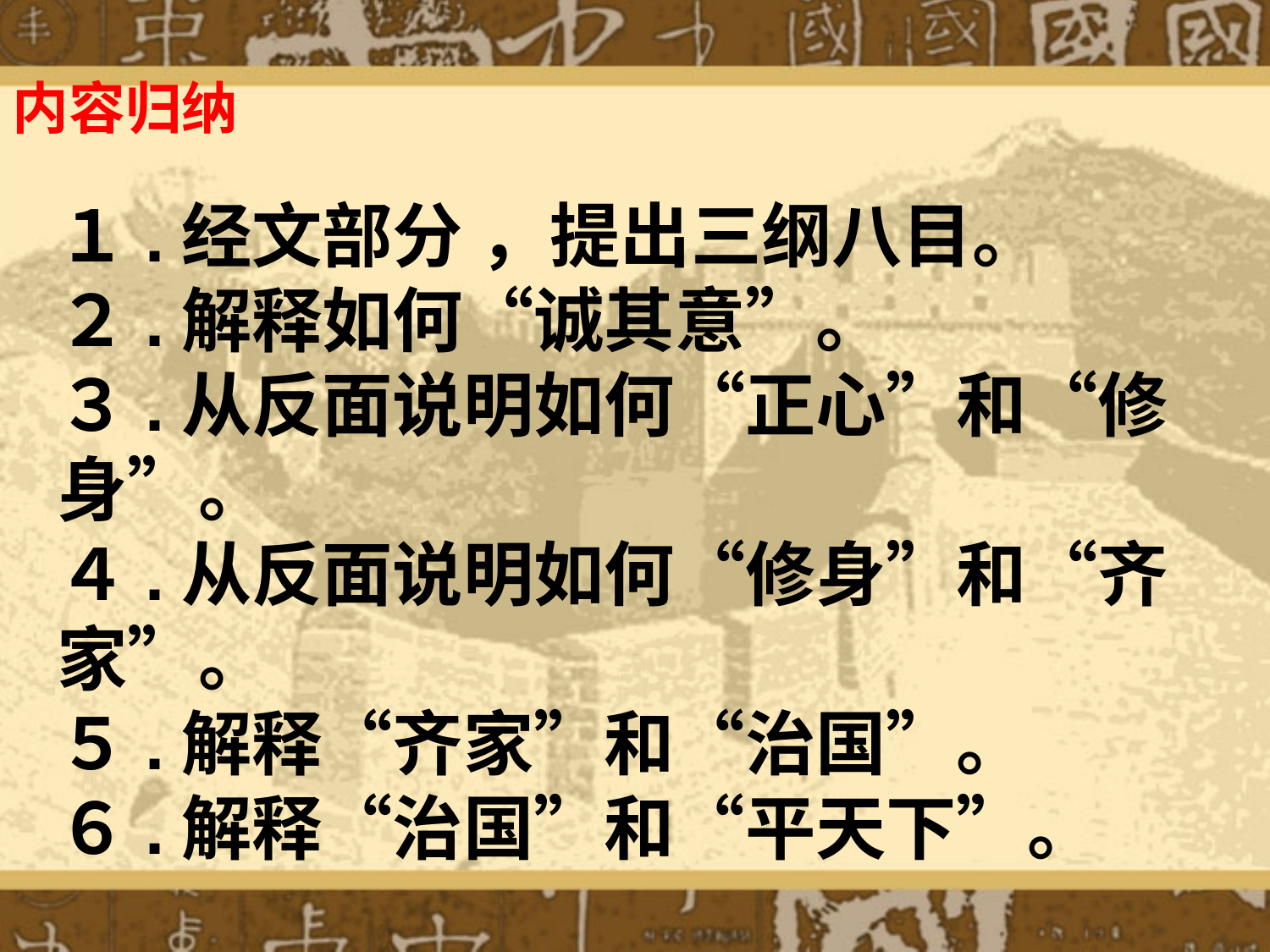

内容归纳
１.经文部分 ，提出三纲八目。
２.解释如何“诚其意”。
３.从反面说明如何“正心”和“修身”。
４.从反面说明如何“修身”和“齐家”。
５.解释“齐家”和“治国”。
６.解释“治国”和“平天下”。